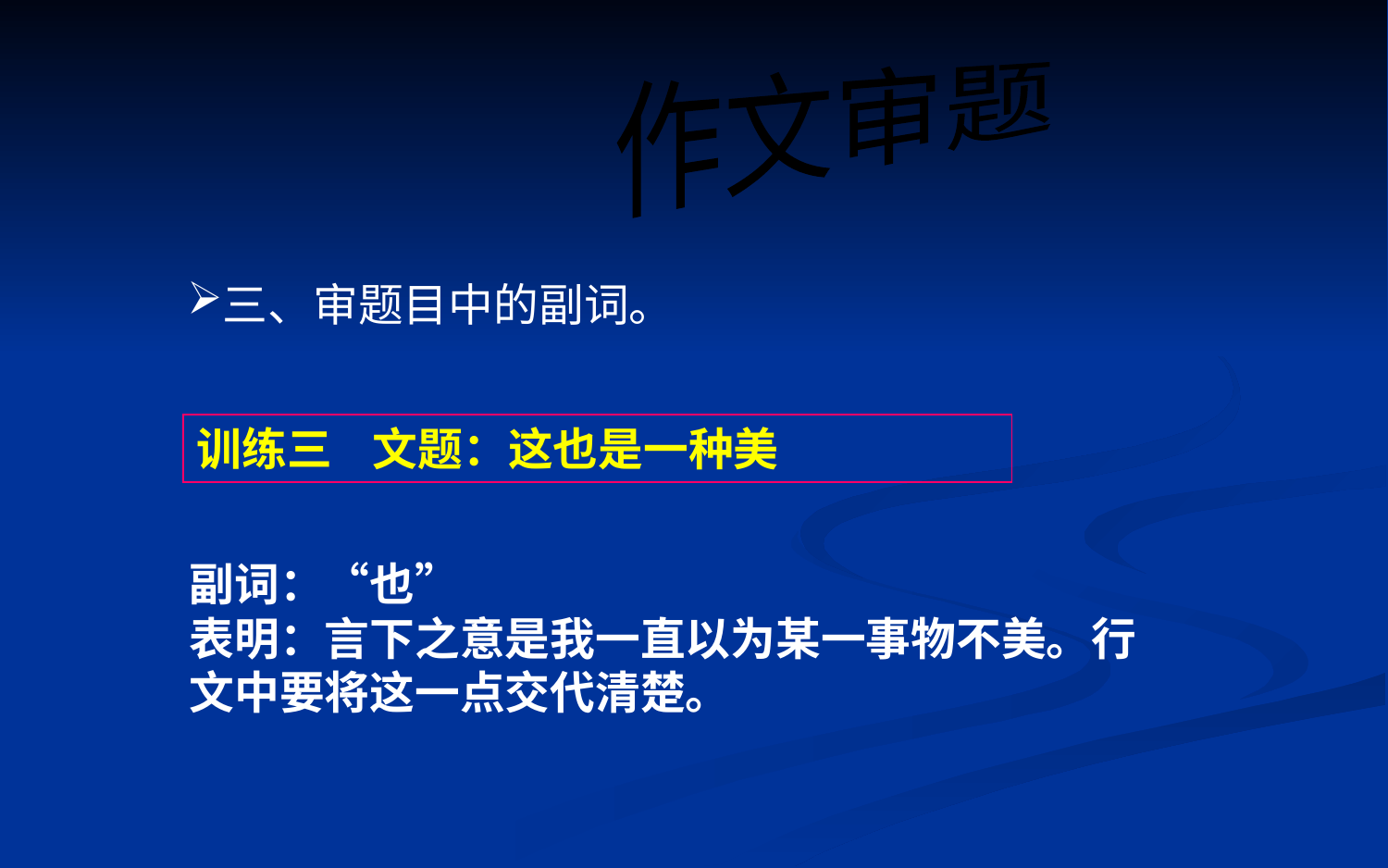

作文审题
三、审题目中的副词。
训练三    文题：这也是一种美
副词：“也”
表明：言下之意是我一直以为某一事物不美。行
文中要将这一点交代清楚。